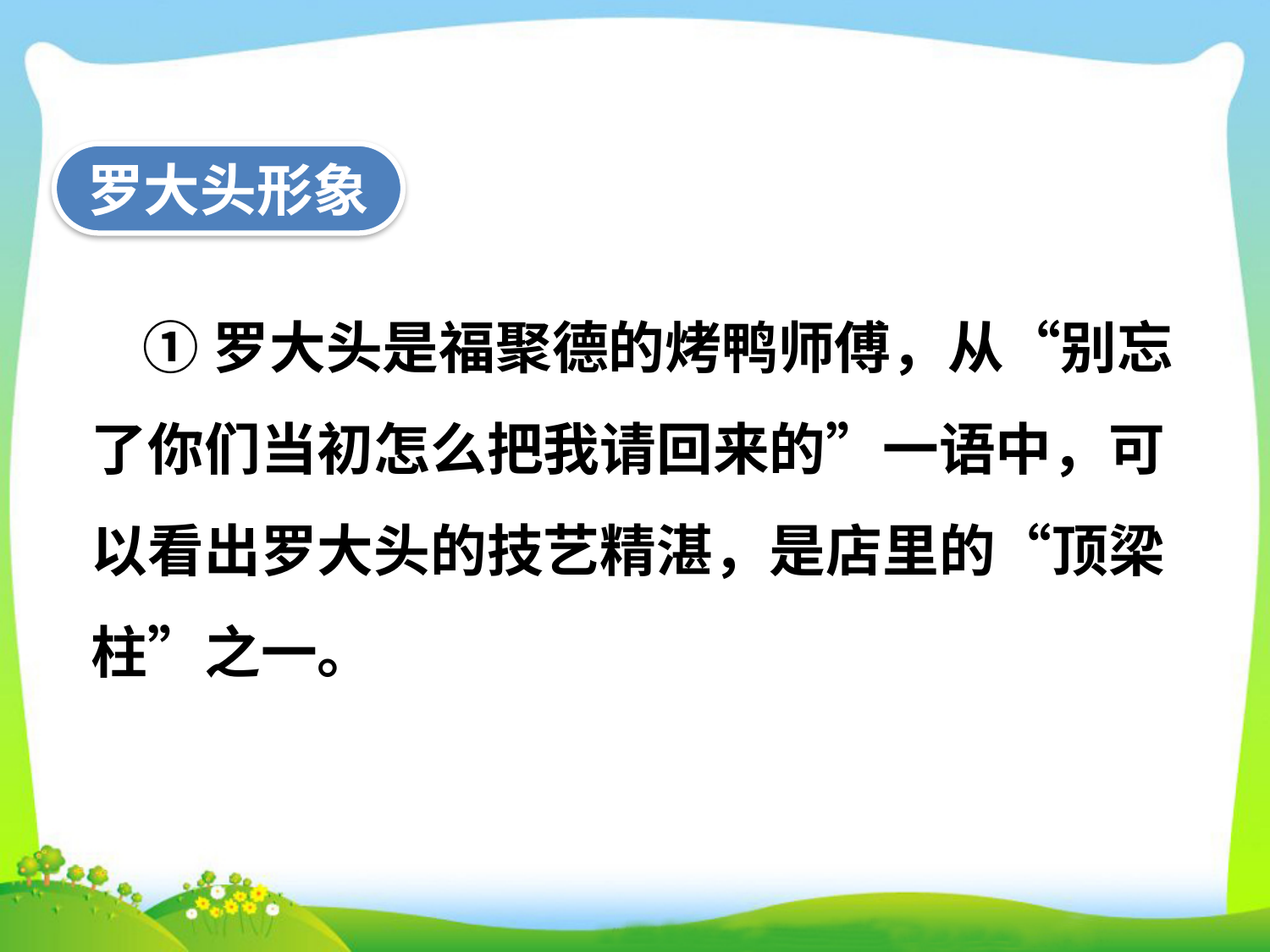

罗大头形象
    ①罗大头是福聚德的烤鸭师傅，从“别忘了你们当初怎么把我请回来的”一语中，可以看出罗大头的技艺精湛，是店里的“顶梁柱”之一。